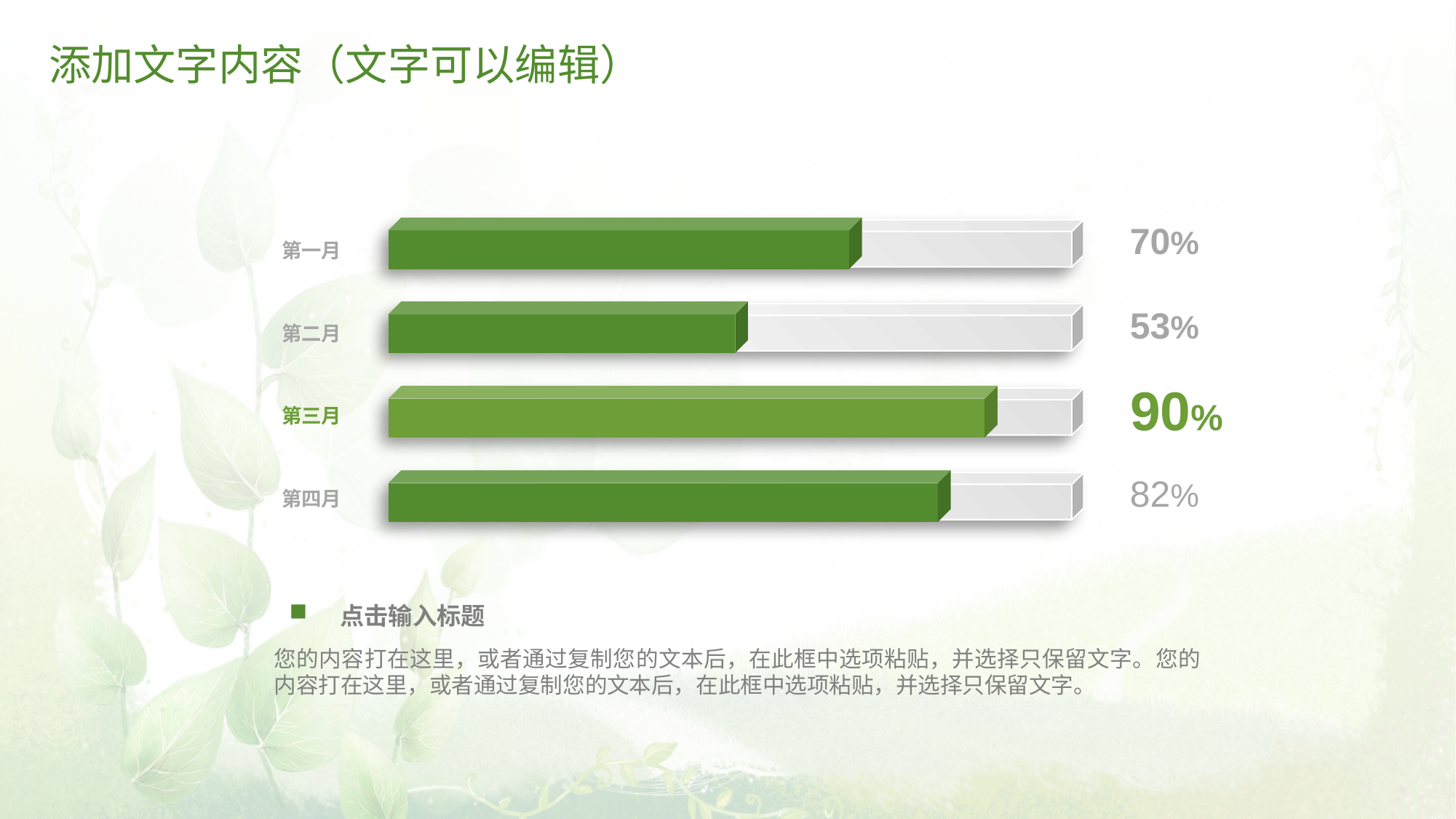

# 添加文字内容（文字可以编辑）

70%
第一月

53%
第二月

90%
第三月

82%

第四月
点击输入标题
您的内容打在这里，或者通过复制您的文本后，在此框中选项粘贴，并选择只保留文字。您的内容打在这里，或者通过复制您的文本后，在此框中选项粘贴，并选择只保留文字。